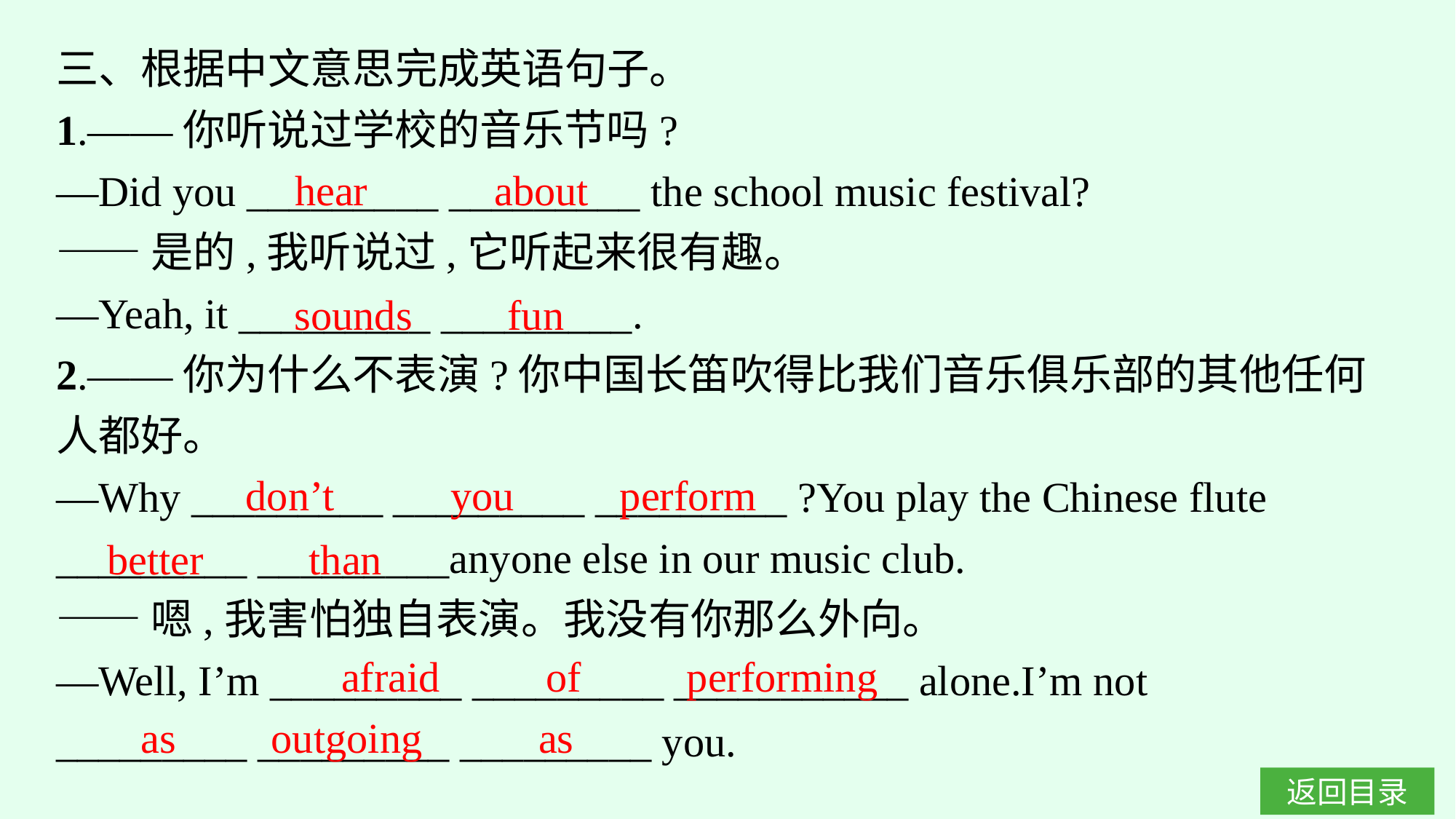

三、根据中文意思完成英语句子。
1.——你听说过学校的音乐节吗?
—Did you _________ _________ the school music festival?
——是的,我听说过,它听起来很有趣。
—Yeah, it _________ _________.
2.——你为什么不表演?你中国长笛吹得比我们音乐俱乐部的其他任何人都好。
—Why _________ _________ _________ ?You play the Chinese flute _________ _________anyone else in our music club.
——嗯,我害怕独自表演。我没有你那么外向。
—Well, I’m _________ _________ ___________ alone.I’m not
_________ _________ _________ you.
hear            about
sounds         fun
don’t           you          perform
better          than
afraid          of          performing
as         outgoing           as